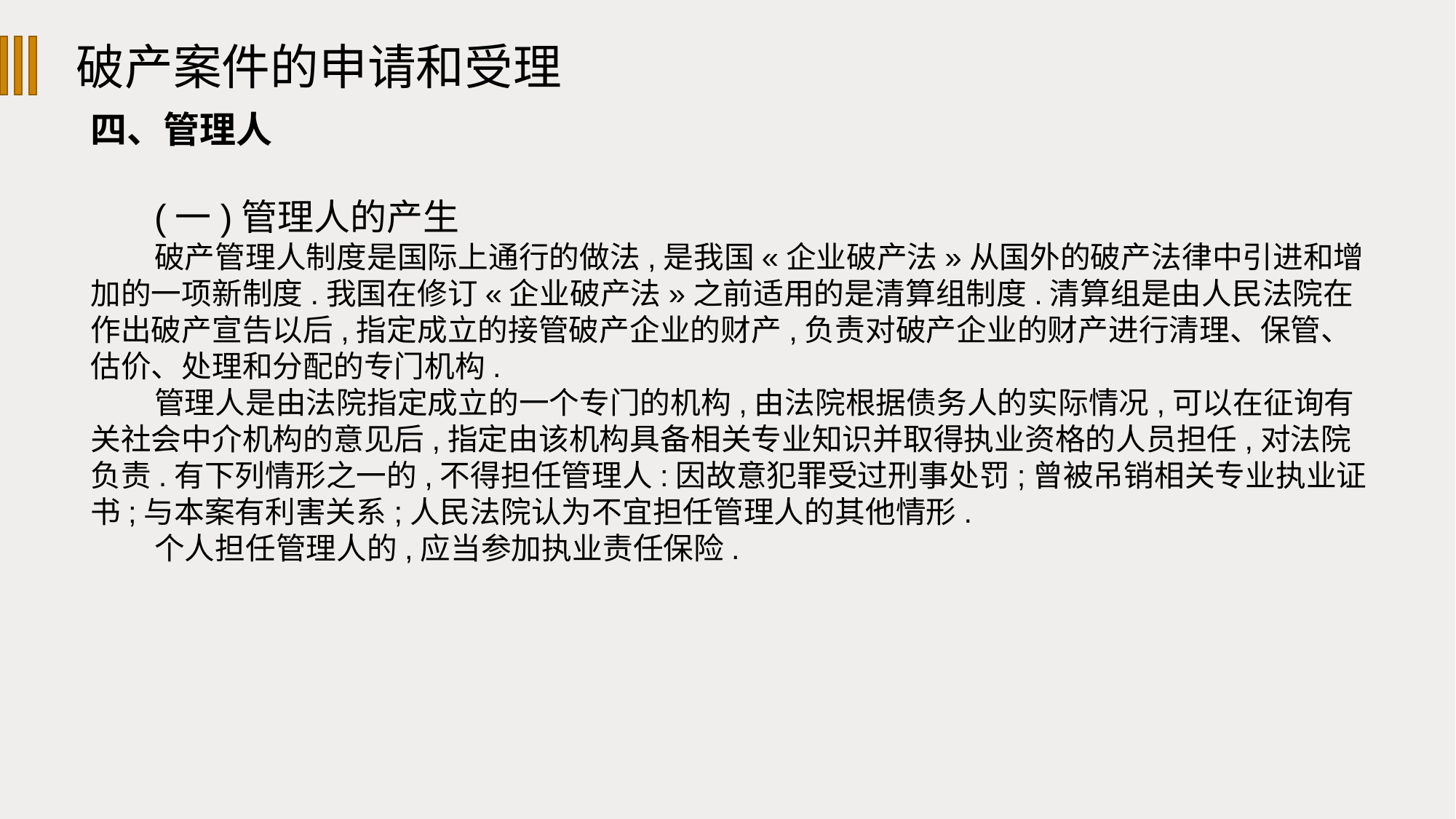

破产案件的申请和受理

四、管理人

(一)管理人的产生
破产管理人制度是国际上通行的做法,是我国«企业破产法»从国外的破产法律中引进和增加的一项新制度.我国在修订«企业破产法»之前适用的是清算组制度.清算组是由人民法院在作出破产宣告以后,指定成立的接管破产企业的财产,负责对破产企业的财产进行清理、保管、估价、处理和分配的专门机构.
管理人是由法院指定成立的一个专门的机构,由法院根据债务人的实际情况,可以在征询有关社会中介机构的意见后,指定由该机构具备相关专业知识并取得执业资格的人员担任,对法院负责.有下列情形之一的,不得担任管理人:因故意犯罪受过刑事处罚;曾被吊销相关专业执业证书;与本案有利害关系;人民法院认为不宜担任管理人的其他情形.
个人担任管理人的,应当参加执业责任保险.